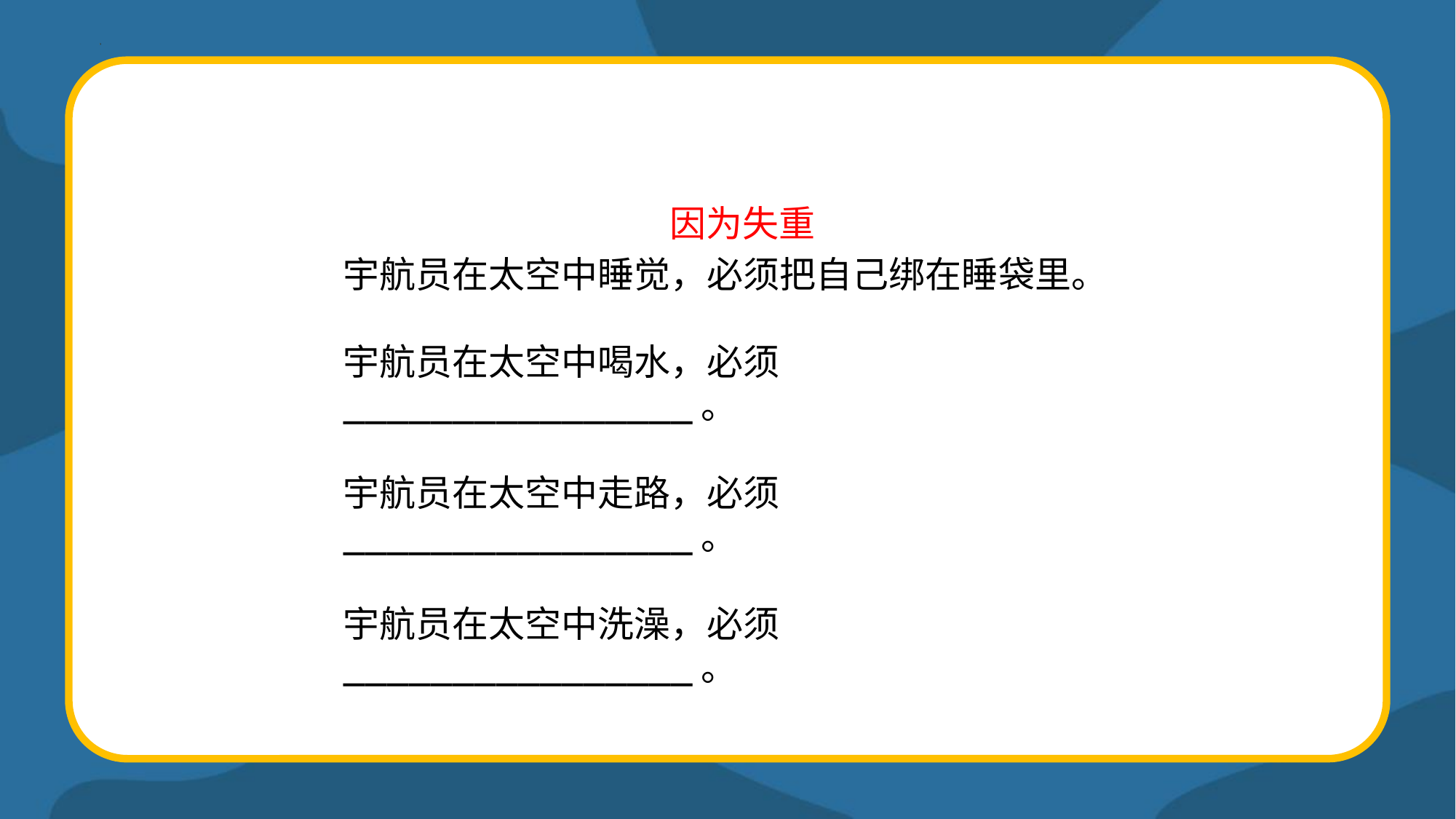

因为失重
宇航员在太空中睡觉，必须把自己绑在睡袋里。
宇航员在太空中喝水，必须________________。
宇航员在太空中走路，必须________________。
宇航员在太空中洗澡，必须________________。